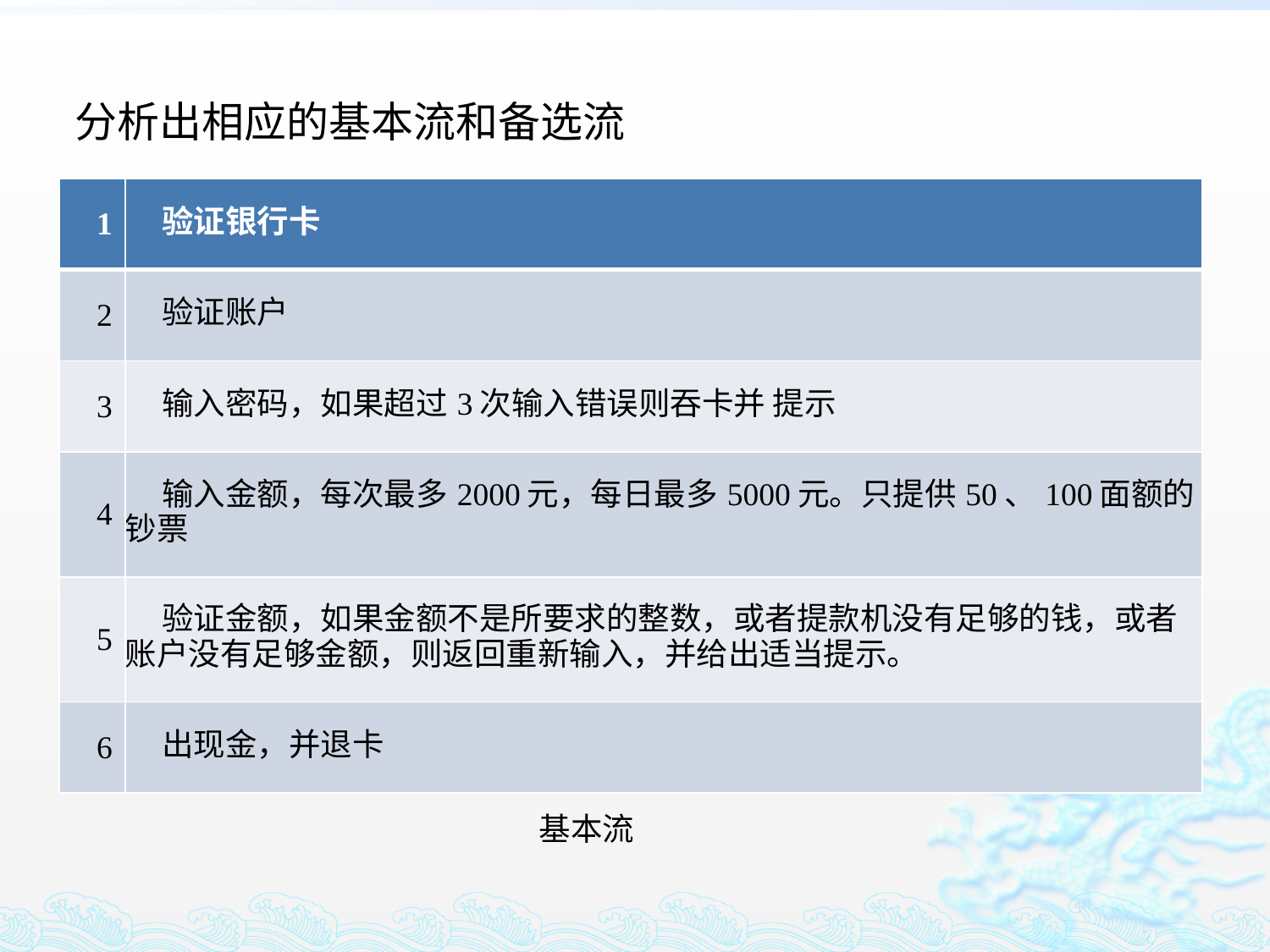

分析出相应的基本流和备选流
| 1 | 验证银行卡 |
| --- | --- |
| 2 | 验证账户 |
| 3 | 输入密码，如果超过3次输入错误则吞卡并 提示 |
| 4 | 输入金额，每次最多2000元，每日最多5000元。只提供50、100面额的钞票 |
| 5 | 验证金额，如果金额不是所要求的整数，或者提款机没有足够的钱，或者账户没有足够金额，则返回重新输入，并给出适当提示。 |
| 6 | 出现金，并退卡 |
基本流